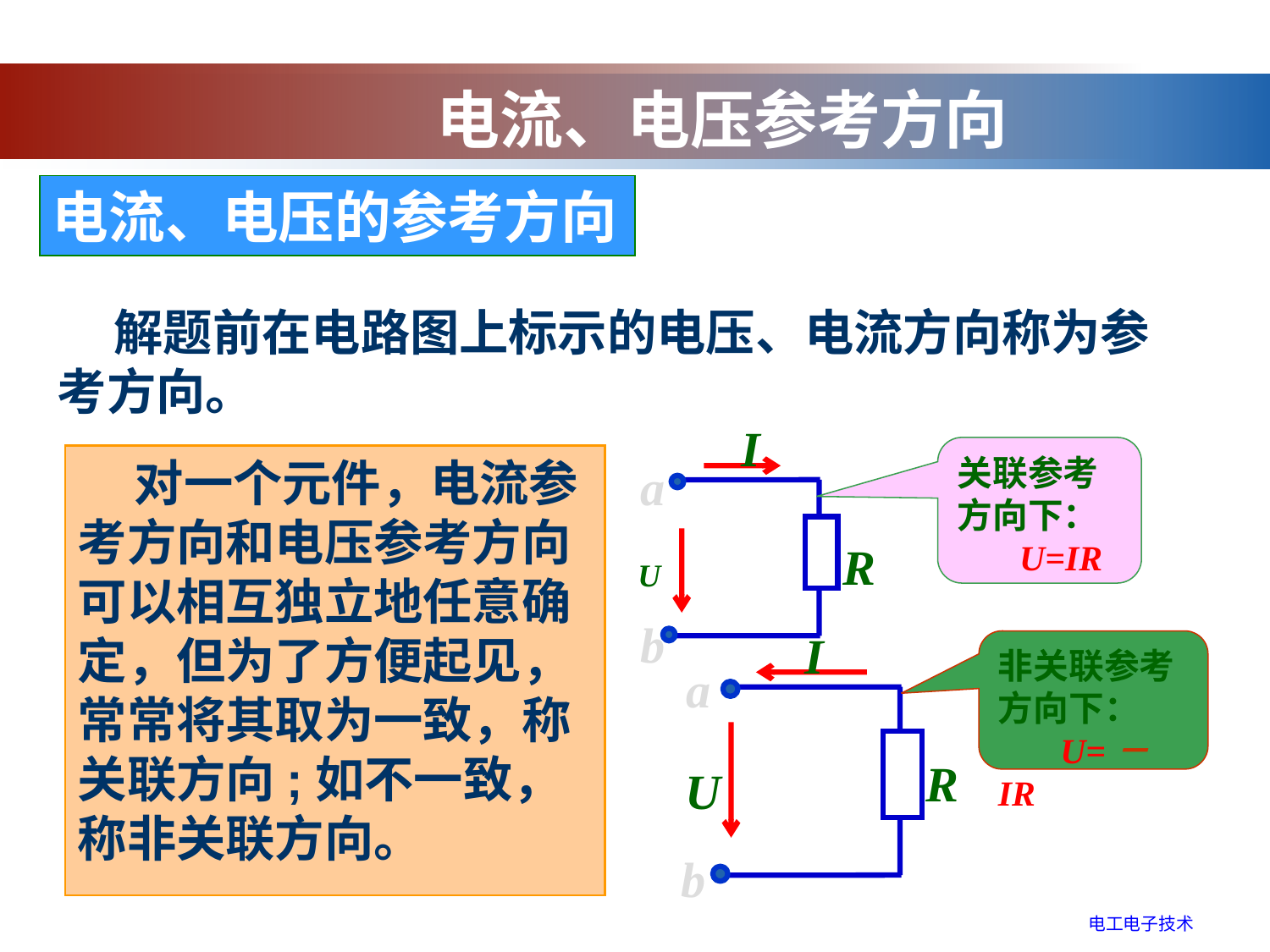

电流、电压参考方向
电流、电压的参考方向
    解题前在电路图上标示的电压、电流方向称为参考方向。
I
a

R
U
b

关联参考方向下：
       U=IR

    对一个元件，电流参考方向和电压参考方向可以相互独立地任意确定，但为了方便起见，常常将其取为一致，称关联方向;如不一致，称非关联方向。
I
a

R
U
b

非关联参考方向下：
       U=－IR

电工电子技术